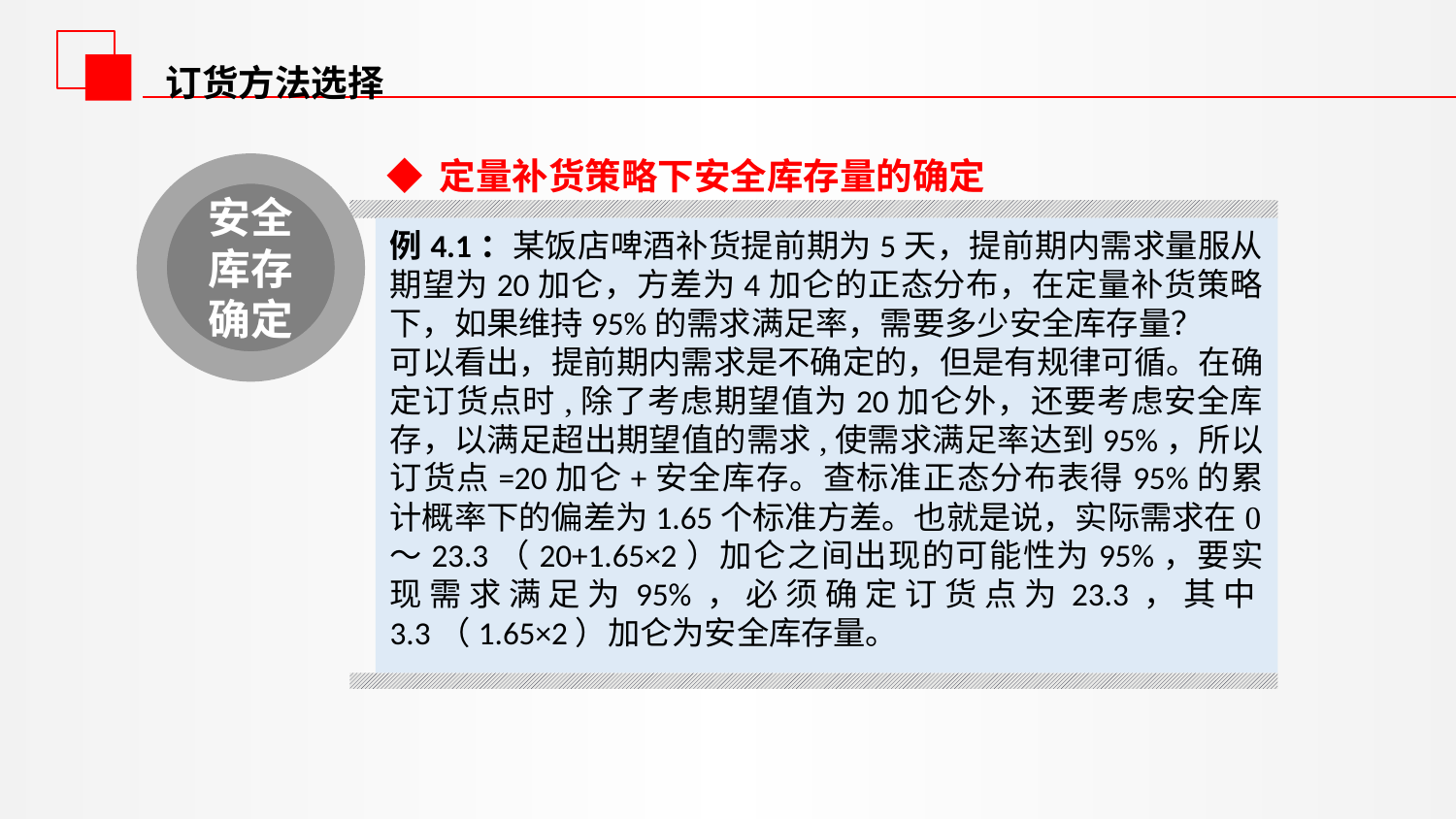

订货方法选择
◆ 定量补货策略下安全库存量的确定
安全库存确定

例4.1：某饭店啤酒补货提前期为5天，提前期内需求量服从期望为20加仑，方差为4加仑的正态分布，在定量补货策略下，如果维持95%的需求满足率，需要多少安全库存量？
可以看出，提前期内需求是不确定的，但是有规律可循。在确定订货点时,除了考虑期望值为20加仑外，还要考虑安全库存，以满足超出期望值的需求,使需求满足率达到95%，所以订货点=20加仑+安全库存。查标准正态分布表得95%的累计概率下的偏差为1.65个标准方差。也就是说，实际需求在0～23.3（20+1.65×2）加仑之间出现的可能性为95%，要实现需求满足为95%，必须确定订货点为23.3，其中3.3（1.65×2）加仑为安全库存量。